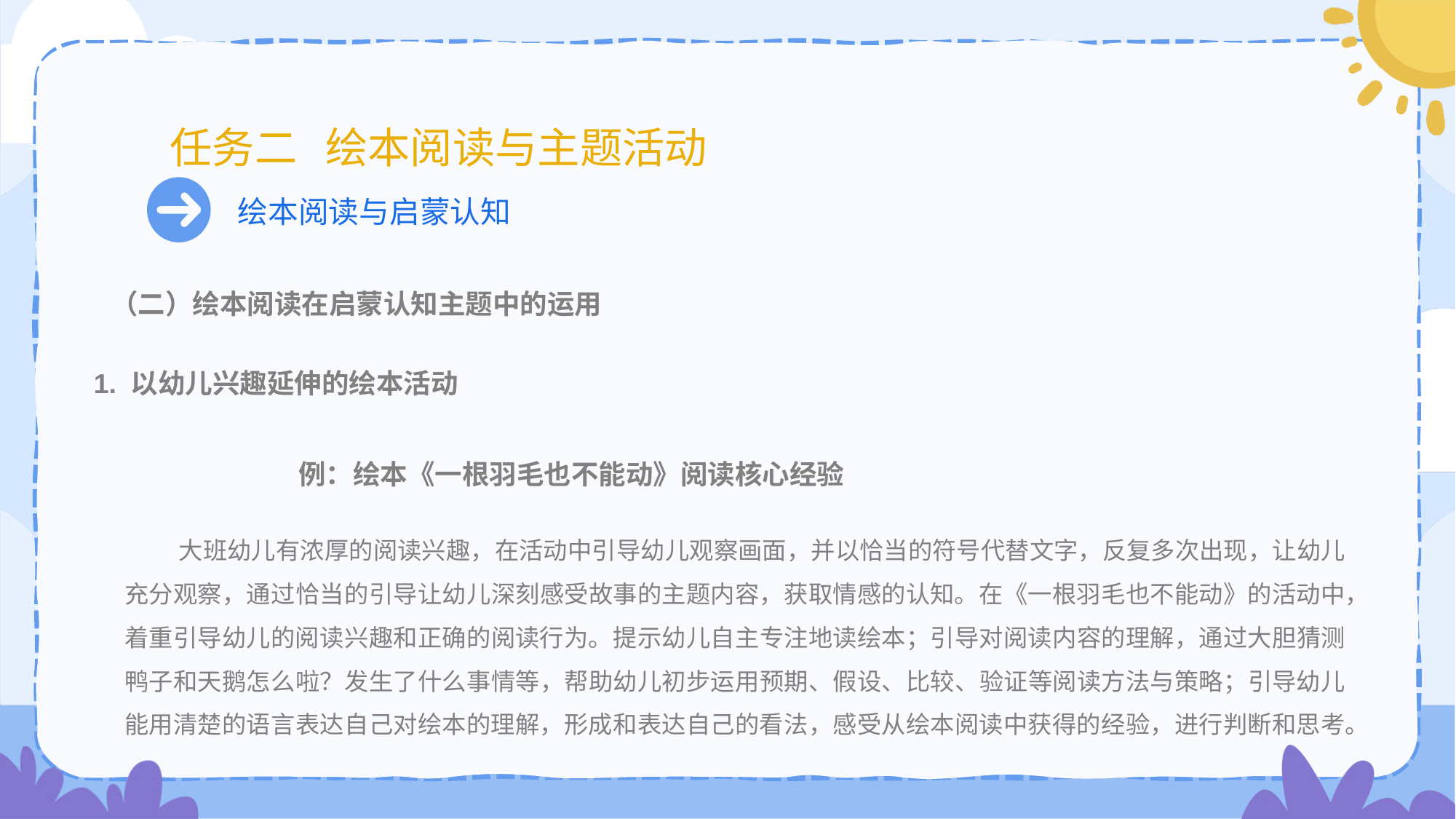

# 任务二   绘本阅读与主题活动

绘本阅读与启蒙认知

      （二）绘本阅读在启蒙认知主题中的运用

    1. 以幼儿兴趣延伸的绘本活动

                                     例：绘本《一根羽毛也不能动》阅读核心经验
   大班幼儿有浓厚的阅读兴趣，在活动中引导幼儿观察画面，并以恰当的符号代替文字，反复多次出现，让幼儿充分观察，通过恰当的引导让幼儿深刻感受故事的主题内容，获取情感的认知。在《一根羽毛也不能动》的活动中，着重引导幼儿的阅读兴趣和正确的阅读行为。提示幼儿自主专注地读绘本；引导对阅读内容的理解，通过大胆猜测鸭子和天鹅怎么啦？发生了什么事情等，帮助幼儿初步运用预期、假设、比较、验证等阅读方法与策略；引导幼儿能用清楚的语言表达自己对绘本的理解，形成和表达自己的看法，感受从绘本阅读中获得的经验，进行判断和思考。